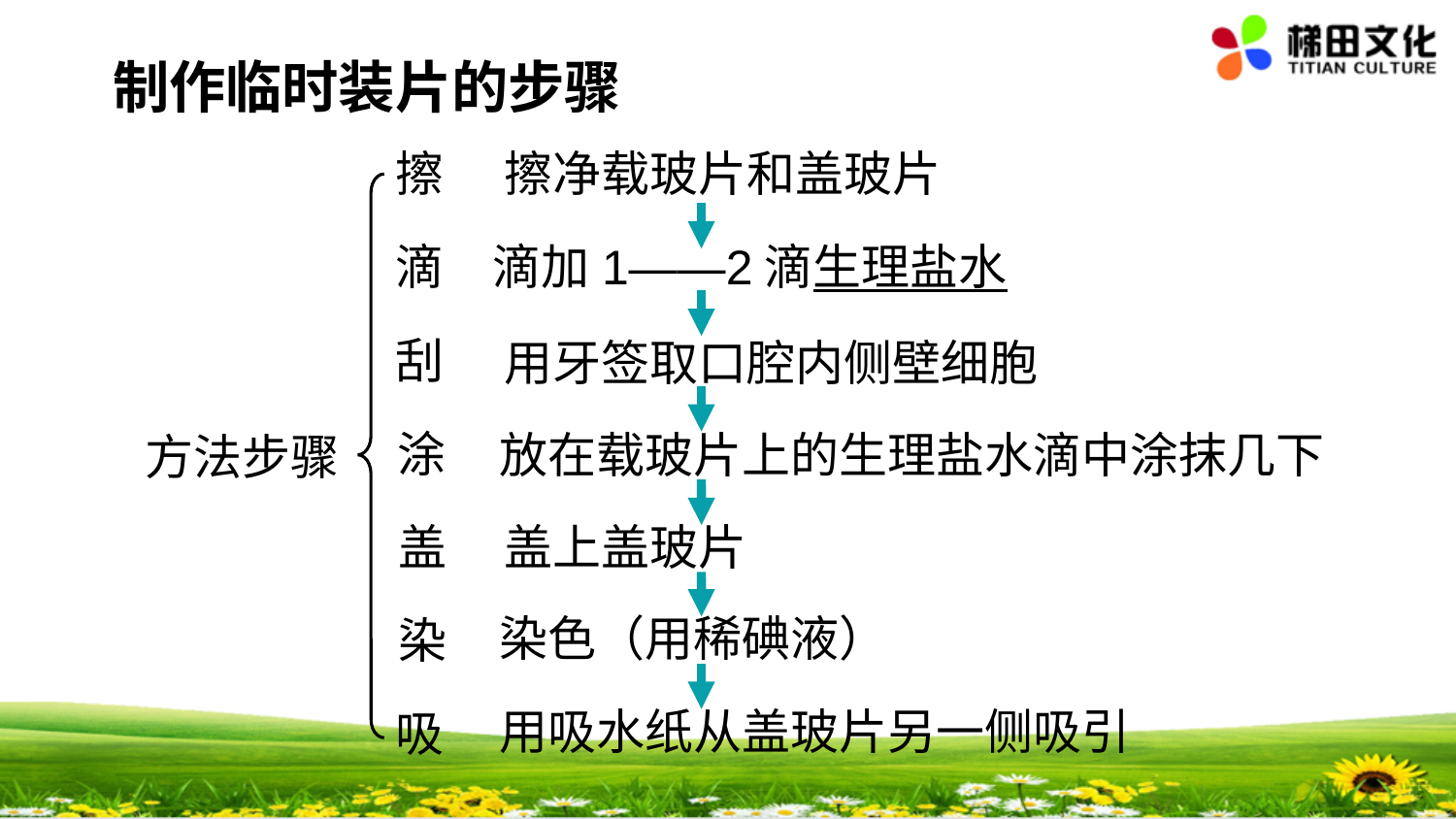

制作临时装片的步骤
擦
擦净载玻片和盖玻片

滴
滴加1——2滴生理盐水

刮
用牙签取口腔内侧壁细胞

涂
放在载玻片上的生理盐水滴中涂抹几下
方法步骤

盖
盖上盖玻片

染色（用稀碘液）
染

用吸水纸从盖玻片另一侧吸引
吸